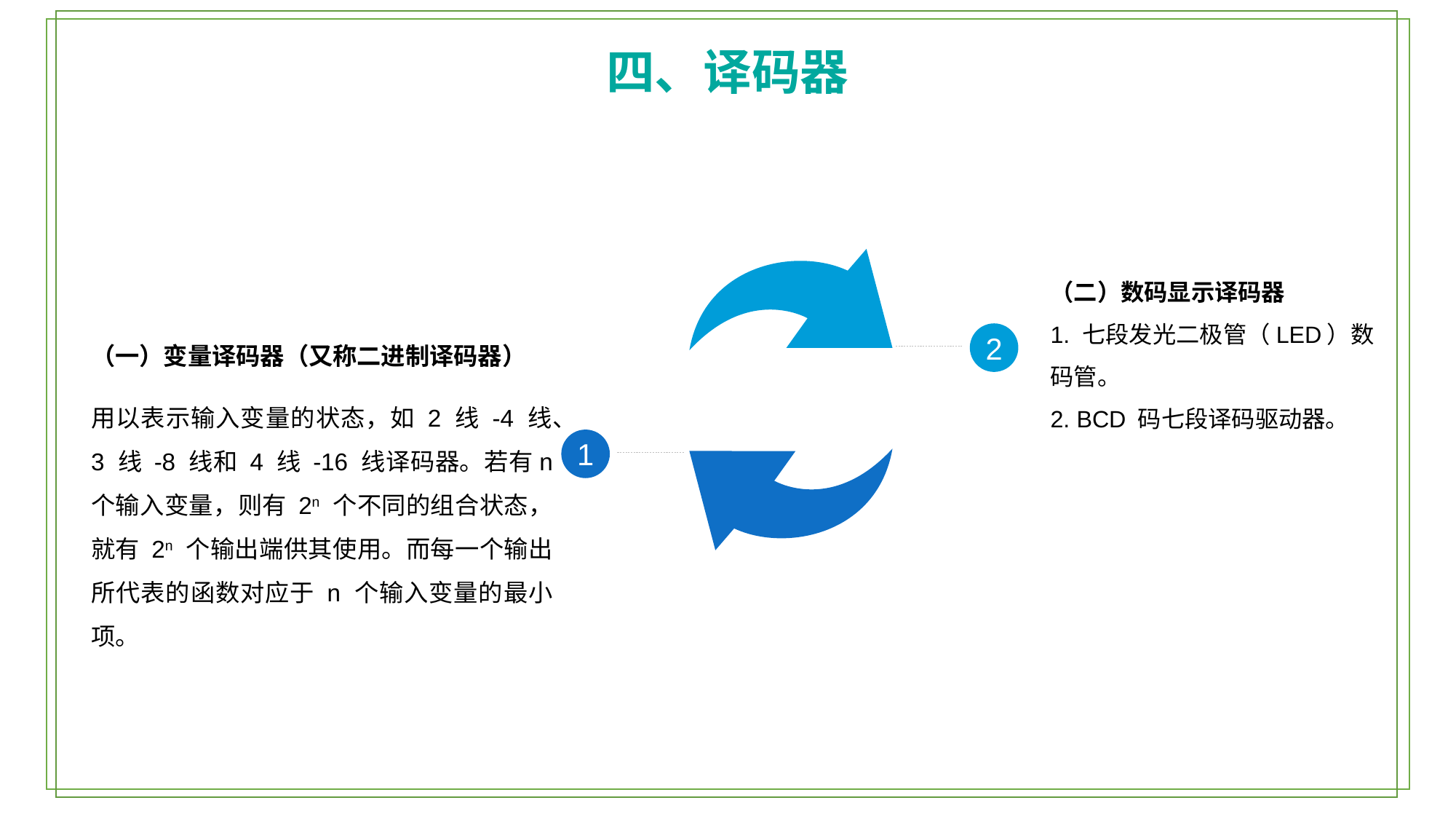

四、译码器

（二）数码显示译码器
1. 七段发光二极管（LED）数码管。
2. BCD 码七段译码驱动器。
（一）变量译码器（又称二进制译码器）
用以表示输入变量的状态，如 2 线 -4 线、3 线 -8 线和 4 线 -16 线译码器。若有n 个输入变量，则有 2n 个不同的组合状态，就有 2n 个输出端供其使用。而每一个输出所代表的函数对应于 n 个输入变量的最小项。
2
1